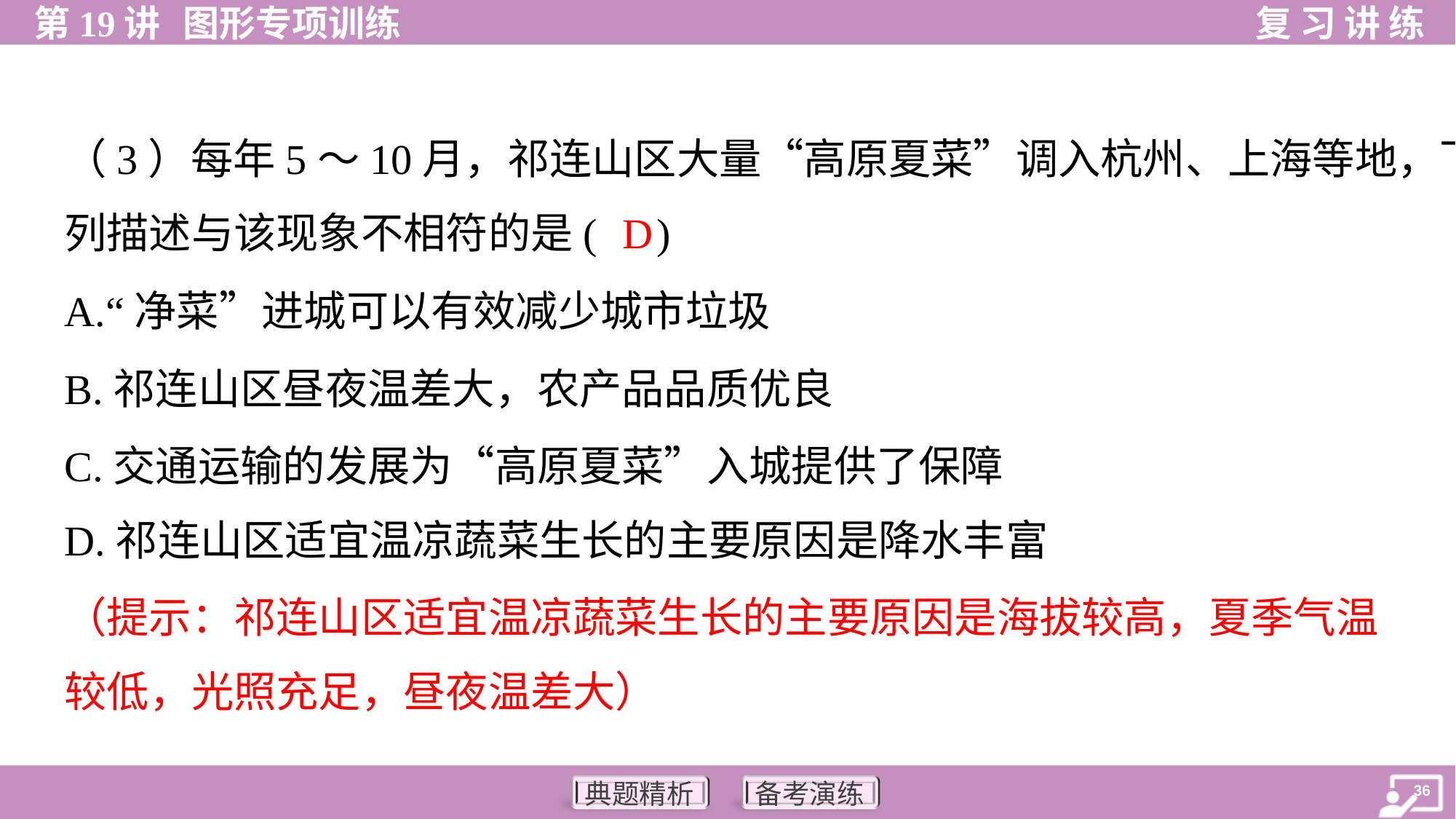

（3）每年5～10月，祁连山区大量“高原夏菜”调入杭州、上海等地，下
列描述与该现象不相符的是(     )
D
A.“净菜”进城可以有效减少城市垃圾
B.祁连山区昼夜温差大，农产品品质优良
C.交通运输的发展为“高原夏菜”入城提供了保障
D.祁连山区适宜温凉蔬菜生长的主要原因是降水丰富
（提示：祁连山区适宜温凉蔬菜生长的主要原因是海拔较高，夏季气温
较低，光照充足，昼夜温差大）